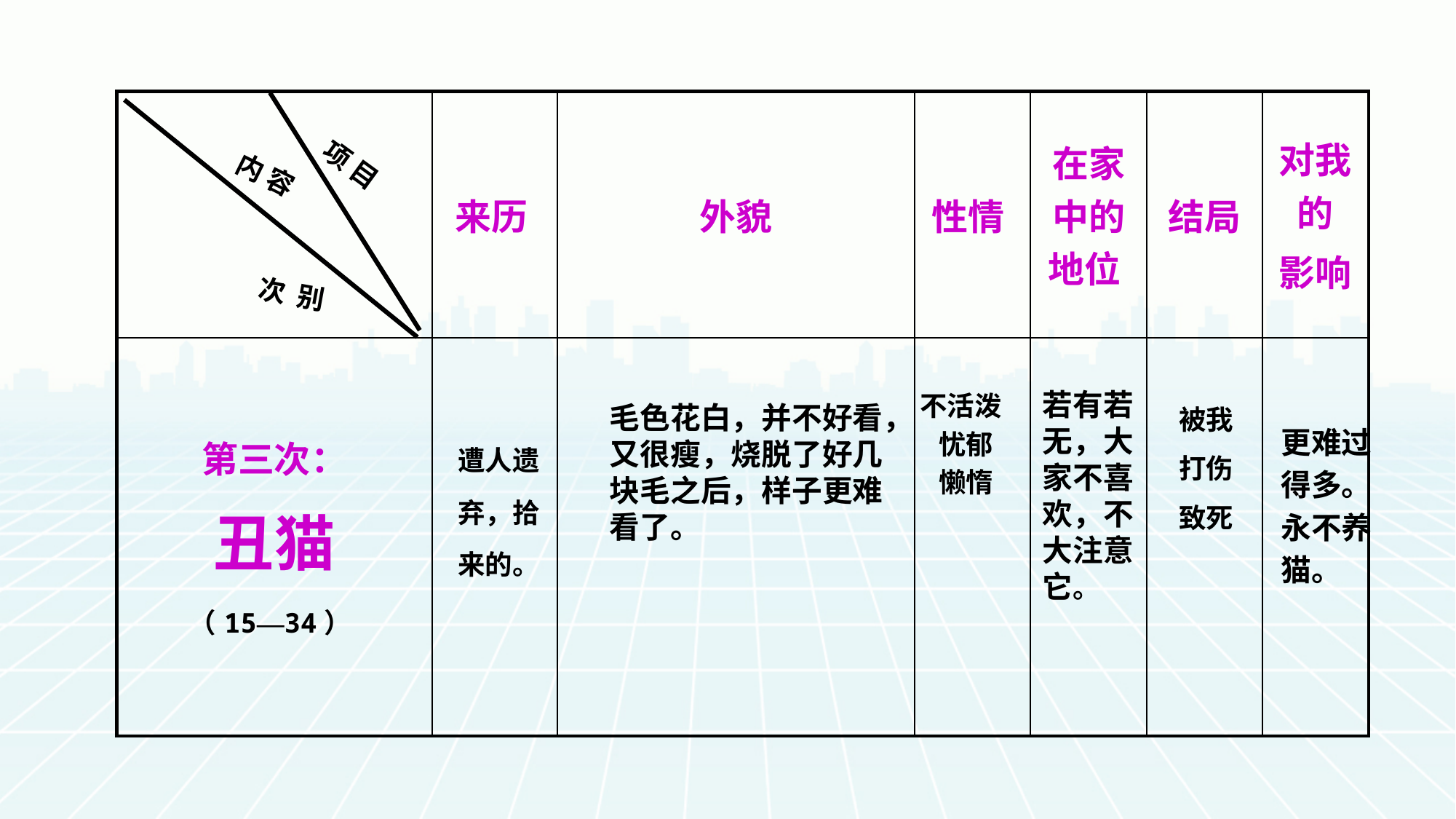

|  | 来历 | 外貌 | 性情 | 在家中的地位 | 结局 | 对我的 影响 |
| --- | --- | --- | --- | --- | --- | --- |
| 第三次： 丑猫 （15—34） |  |  |  |  |  |  |

项 目
内 容
次  别
若有若
无，大
家不喜
欢，不
大注意
它。
被我
打伤
致死
不活泼
  忧郁
  懒惰

毛色花白，并不好看，又很瘦，烧脱了好几块毛之后，样子更难看了。

遭人遗
弃，拾
来的。
更难过
得多。
永不养
猫。